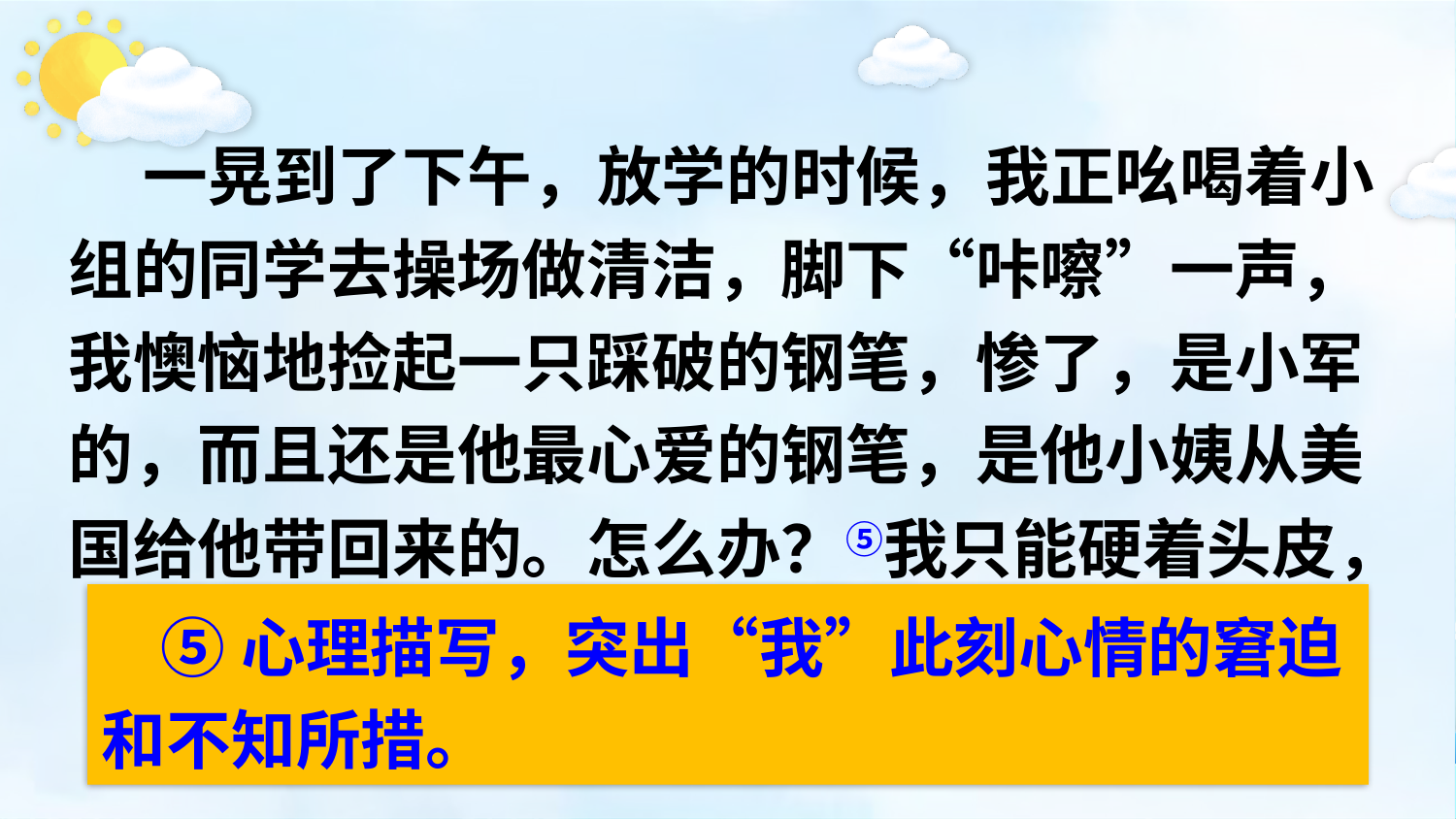

一晃到了下午，放学的时候，我正吆喝着小组的同学去操场做清洁，脚下“咔嚓”一声，我懊恼地捡起一只踩破的钢笔，惨了，是小军的，而且还是他最心爱的钢笔，是他小姨从美国给他带回来的。怎么办？⑤我只能硬着头皮，
    ⑤心理描写，突出“我”此刻心情的窘迫和不知所措。